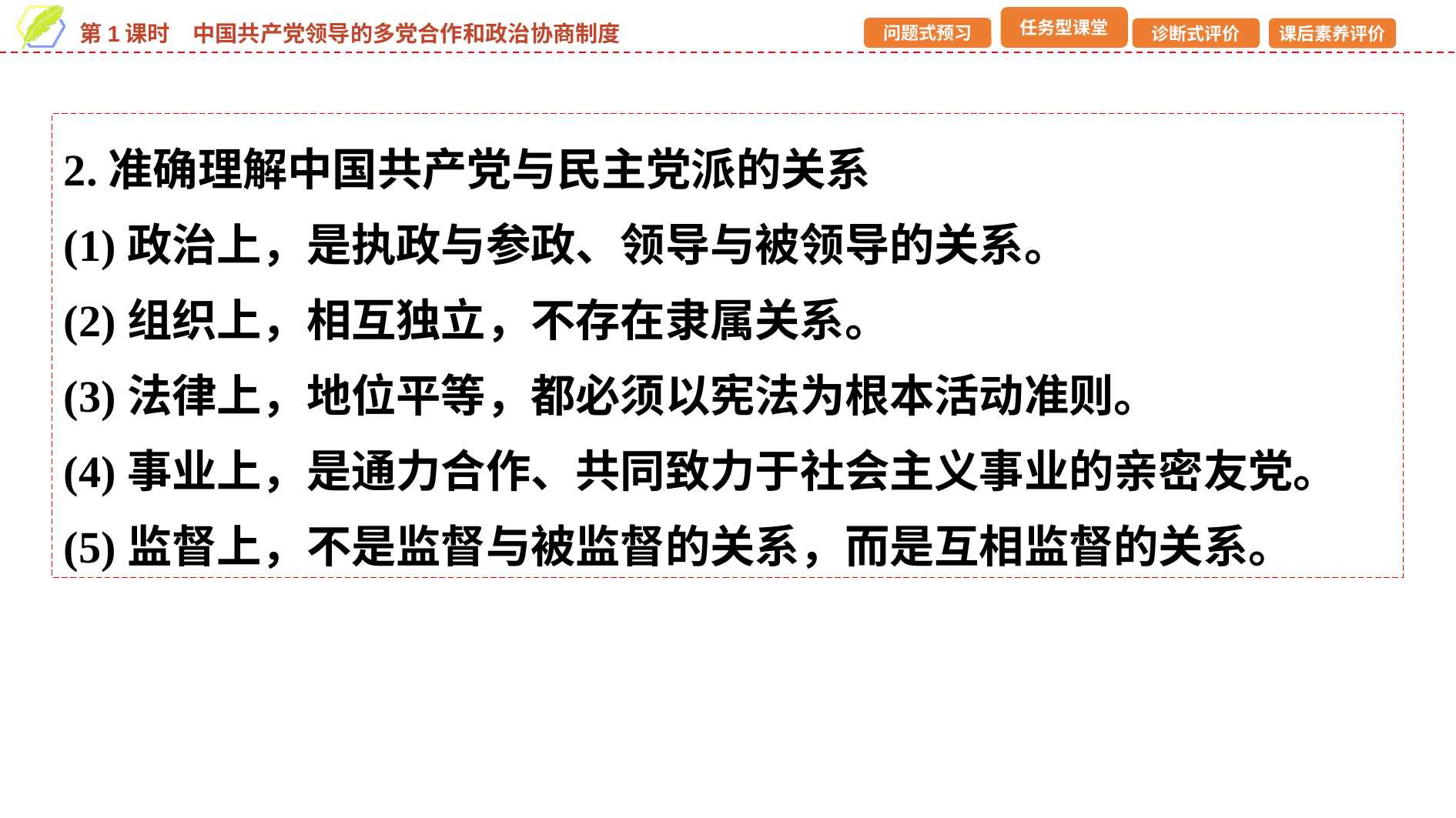

2.准确理解中国共产党与民主党派的关系
(1)政治上，是执政与参政、领导与被领导的关系。
(2)组织上，相互独立，不存在隶属关系。
(3)法律上，地位平等，都必须以宪法为根本活动准则。
(4)事业上，是通力合作、共同致力于社会主义事业的亲密友党。
(5)监督上，不是监督与被监督的关系，而是互相监督的关系。